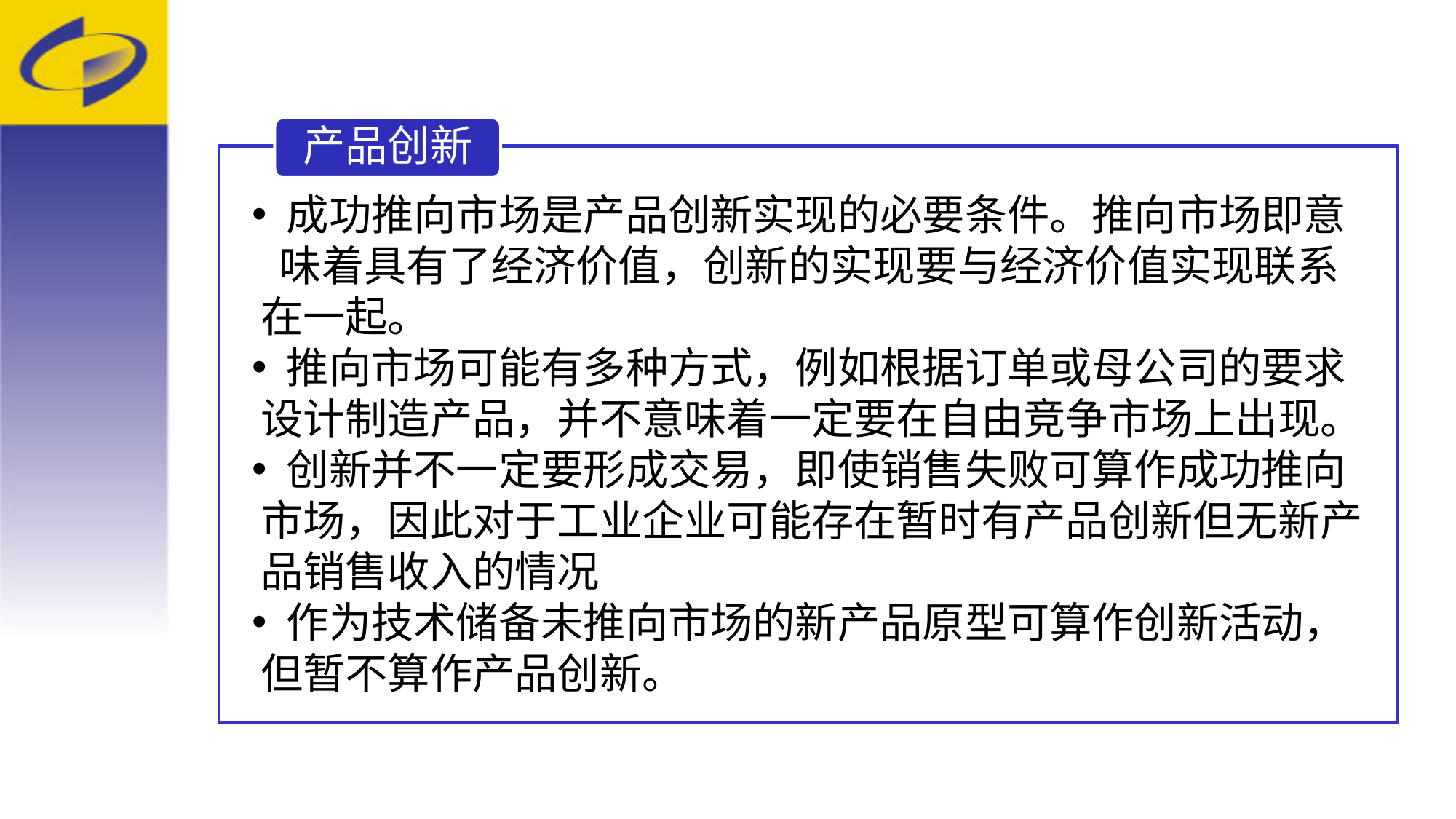

产品创新
 成功推向市场是产品创新实现的必要条件。推向市场即意    味着具有了经济价值，创新的实现要与经济价值实现联系在一起。
 推向市场可能有多种方式，例如根据订单或母公司的要求设计制造产品，并不意味着一定要在自由竞争市场上出现。
 创新并不一定要形成交易，即使销售失败可算作成功推向市场，因此对于工业企业可能存在暂时有产品创新但无新产品销售收入的情况
 作为技术储备未推向市场的新产品原型可算作创新活动，但暂不算作产品创新。
50